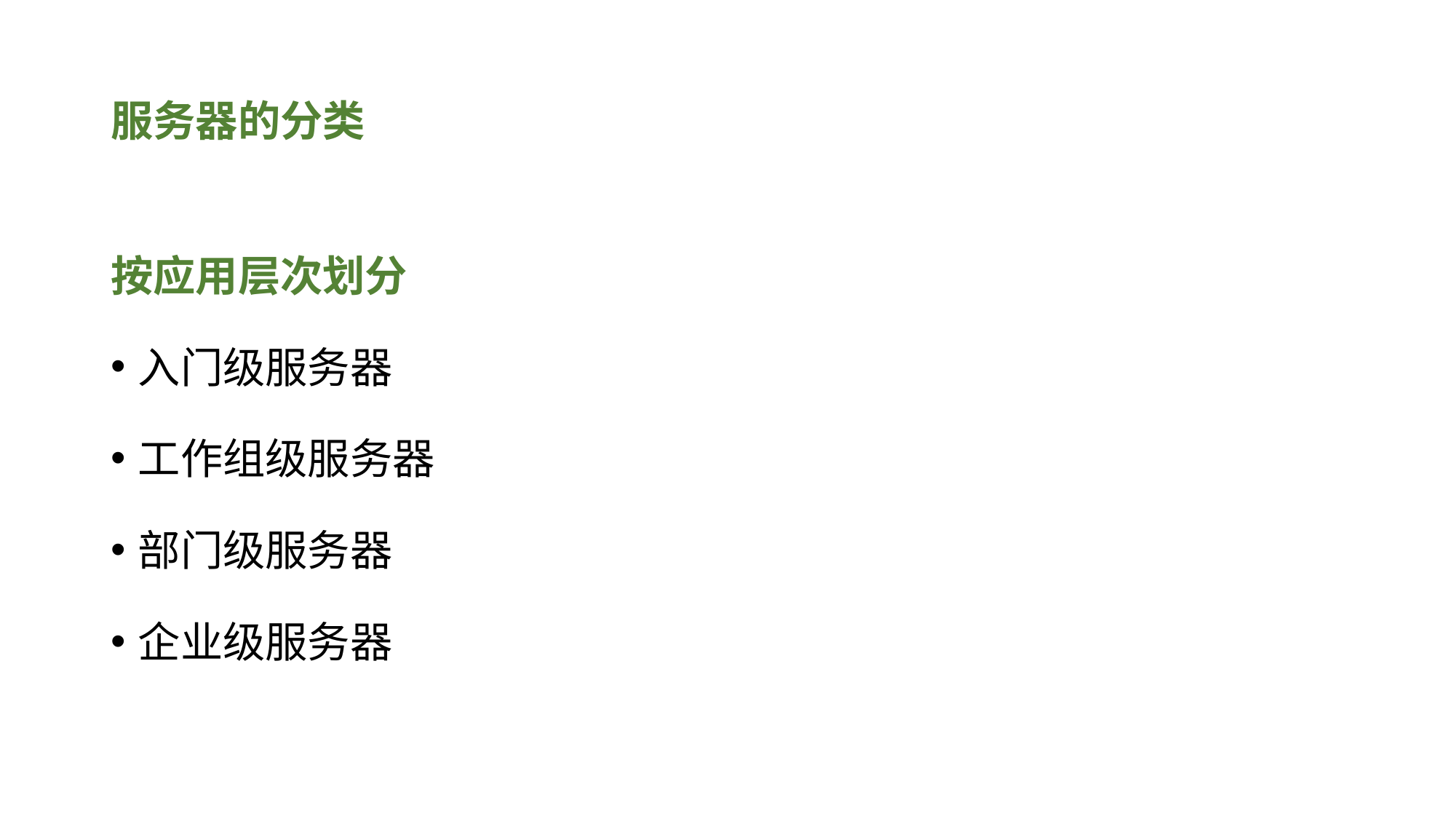

# 服务器的分类
按应用层次划分
入门级服务器
工作组级服务器
部门级服务器
企业级服务器